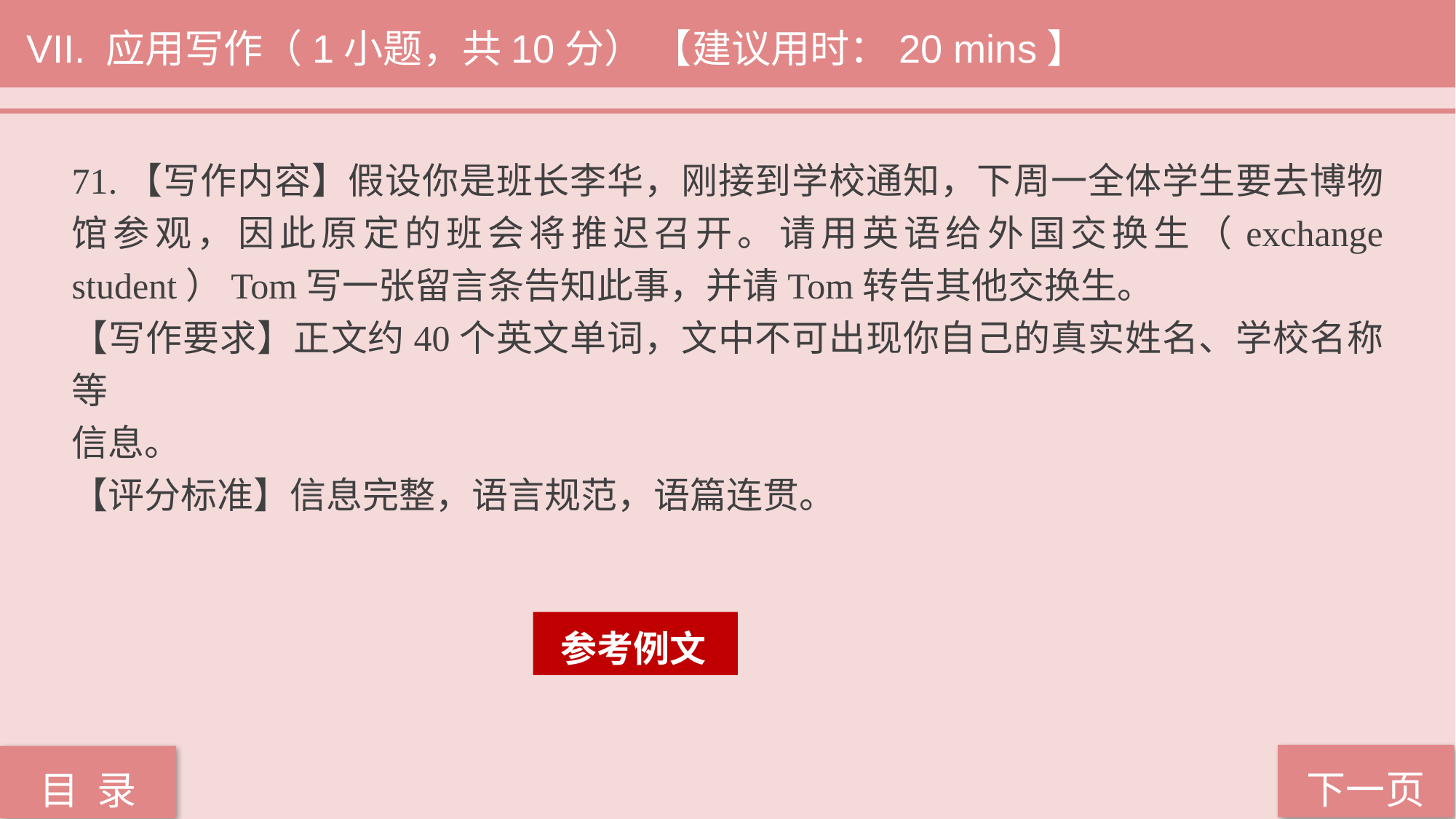

VII. 应用写作（1小题，共10分） 【建议用时：20 mins】
71.【写作内容】假设你是班长李华，刚接到学校通知，下周一全体学生要去博物馆参观，因此原定的班会将推迟召开。请用英语给外国交换生（exchange student）Tom写一张留言条告知此事，并请Tom转告其他交换生。
【写作要求】正文约40个英文单词，文中不可出现你自己的真实姓名、学校名称等
信息。
【评分标准】信息完整，语言规范，语篇连贯。
 参考例文